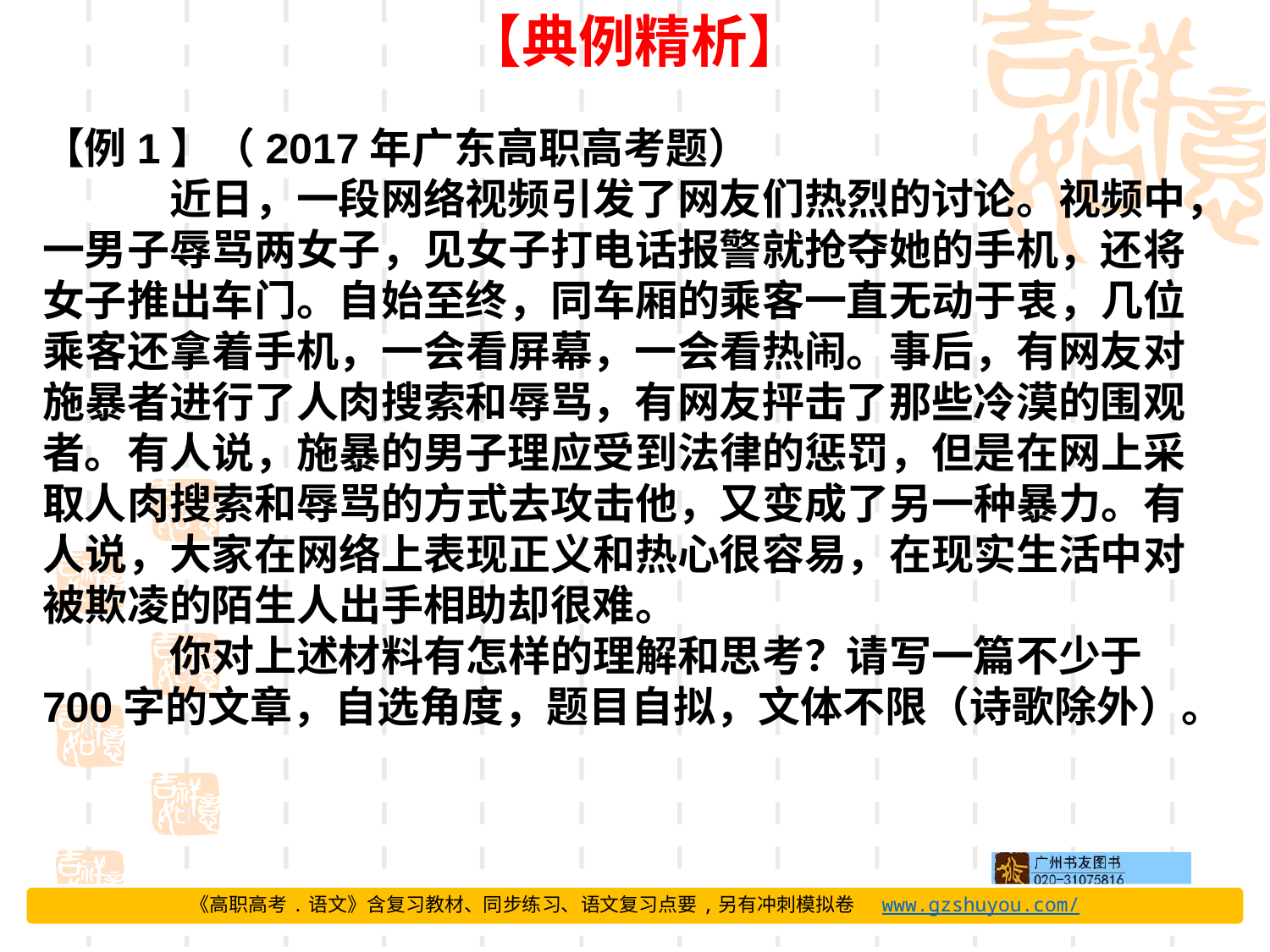

【典例精析】
【例1】（2017年广东高职高考题）
  	近日，一段网络视频引发了网友们热烈的讨论。视频中，一男子辱骂两女子，见女子打电话报警就抢夺她的手机，还将女子推出车门。自始至终，同车厢的乘客一直无动于衷，几位乘客还拿着手机，一会看屏幕，一会看热闹。事后，有网友对施暴者进行了人肉搜索和辱骂，有网友抨击了那些冷漠的围观者。有人说，施暴的男子理应受到法律的惩罚，但是在网上采取人肉搜索和辱骂的方式去攻击他，又变成了另一种暴力。有人说，大家在网络上表现正义和热心很容易，在现实生活中对被欺凌的陌生人出手相助却很难。
	你对上述材料有怎样的理解和思考？请写一篇不少于700字的文章，自选角度，题目自拟，文体不限（诗歌除外）。